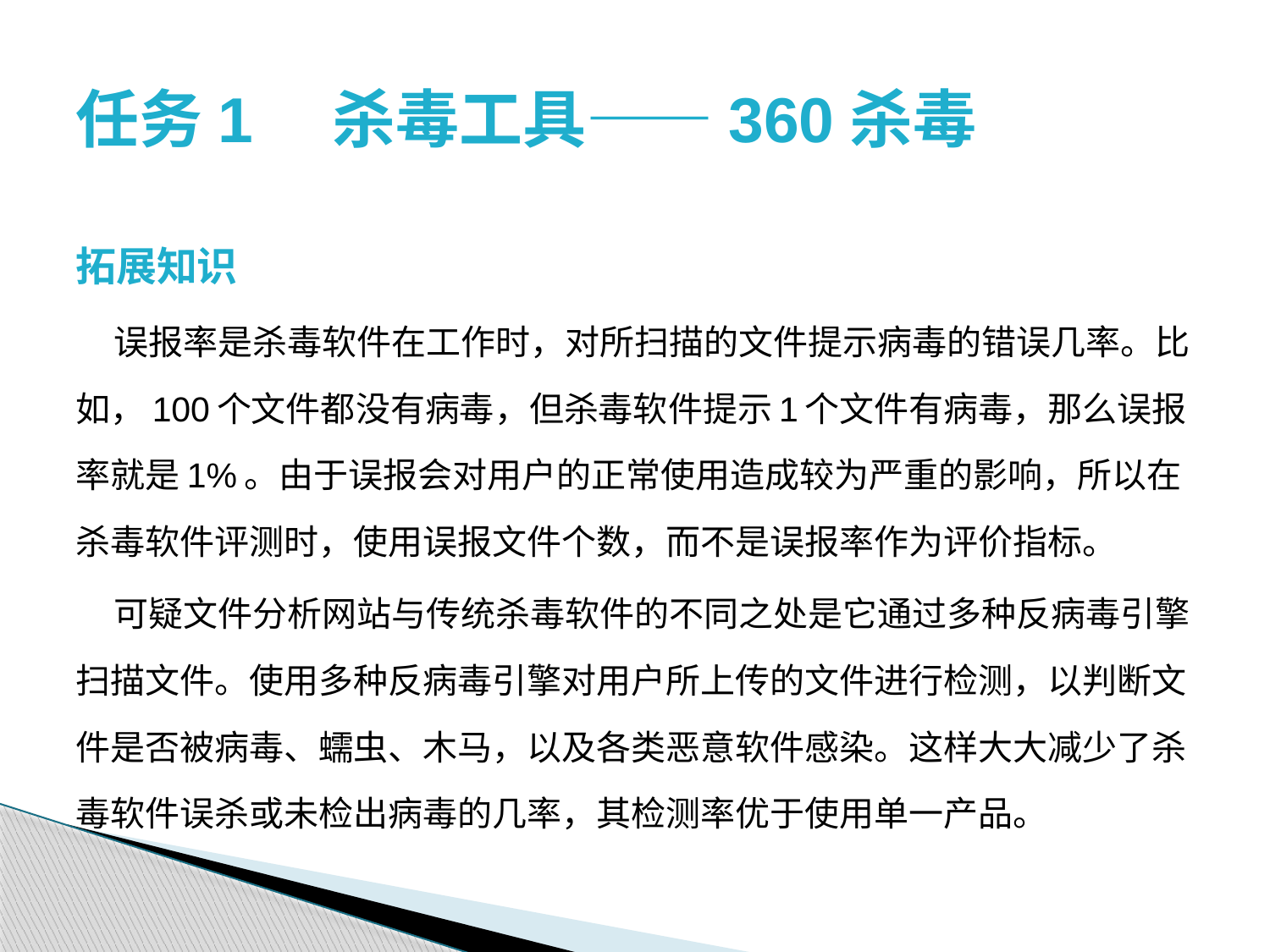

# 任务1　杀毒工具——360杀毒
拓展知识
    误报率是杀毒软件在工作时，对所扫描的文件提示病毒的错误几率。比如，100个文件都没有病毒，但杀毒软件提示1个文件有病毒，那么误报率就是1%。由于误报会对用户的正常使用造成较为严重的影响，所以在杀毒软件评测时，使用误报文件个数，而不是误报率作为评价指标。
    可疑文件分析网站与传统杀毒软件的不同之处是它通过多种反病毒引擎扫描文件。使用多种反病毒引擎对用户所上传的文件进行检测，以判断文件是否被病毒、蠕虫、木马，以及各类恶意软件感染。这样大大减少了杀毒软件误杀或未检出病毒的几率，其检测率优于使用单一产品。